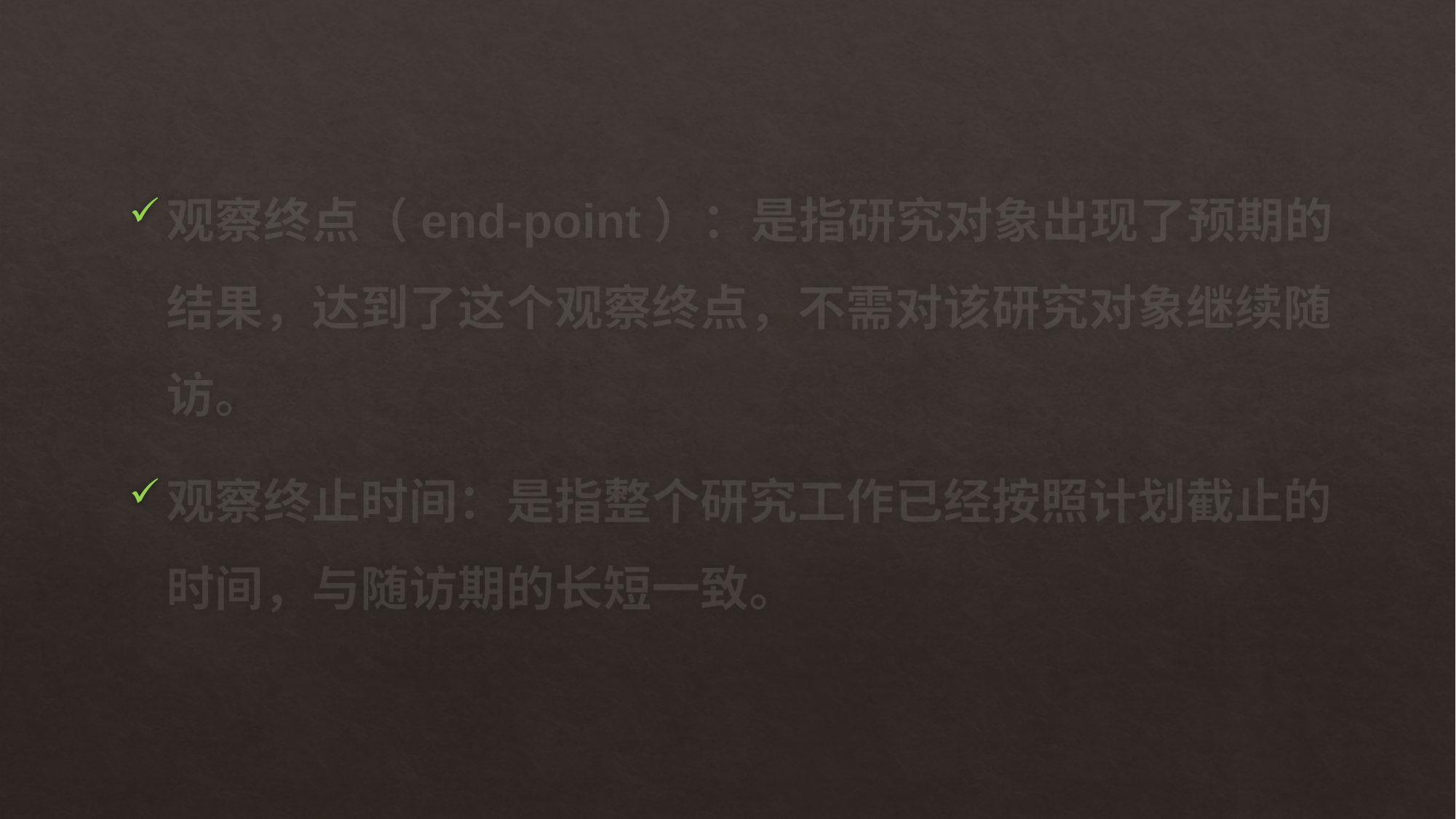

观察终点（end-point）：是指研究对象出现了预期的结果，达到了这个观察终点，不需对该研究对象继续随访。
观察终止时间：是指整个研究工作已经按照计划截止的时间，与随访期的长短一致。